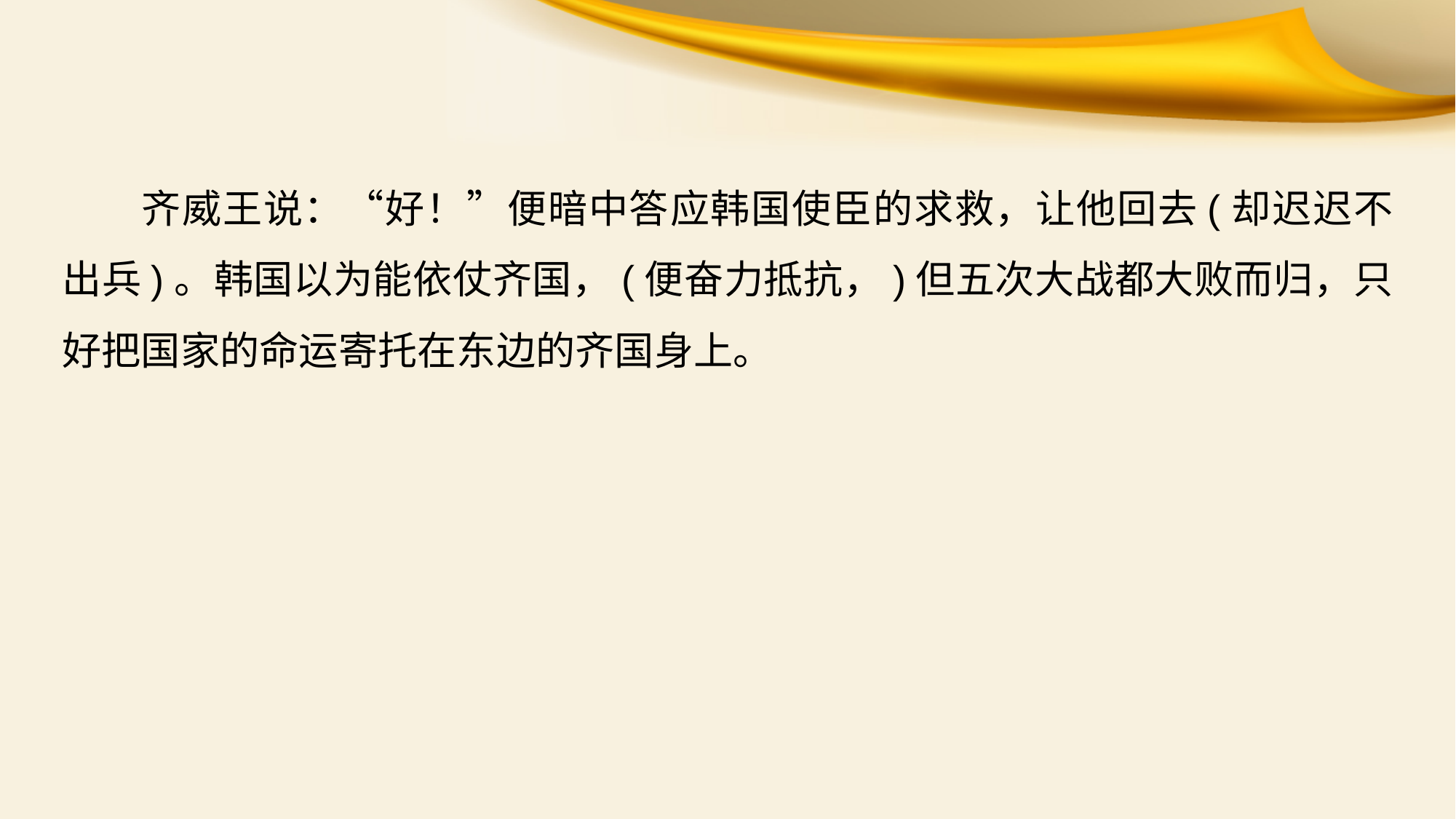

齐威王说：“好！”便暗中答应韩国使臣的求救，让他回去(却迟迟不出兵)。韩国以为能依仗齐国，(便奋力抵抗，)但五次大战都大败而归，只好把国家的命运寄托在东边的齐国身上。